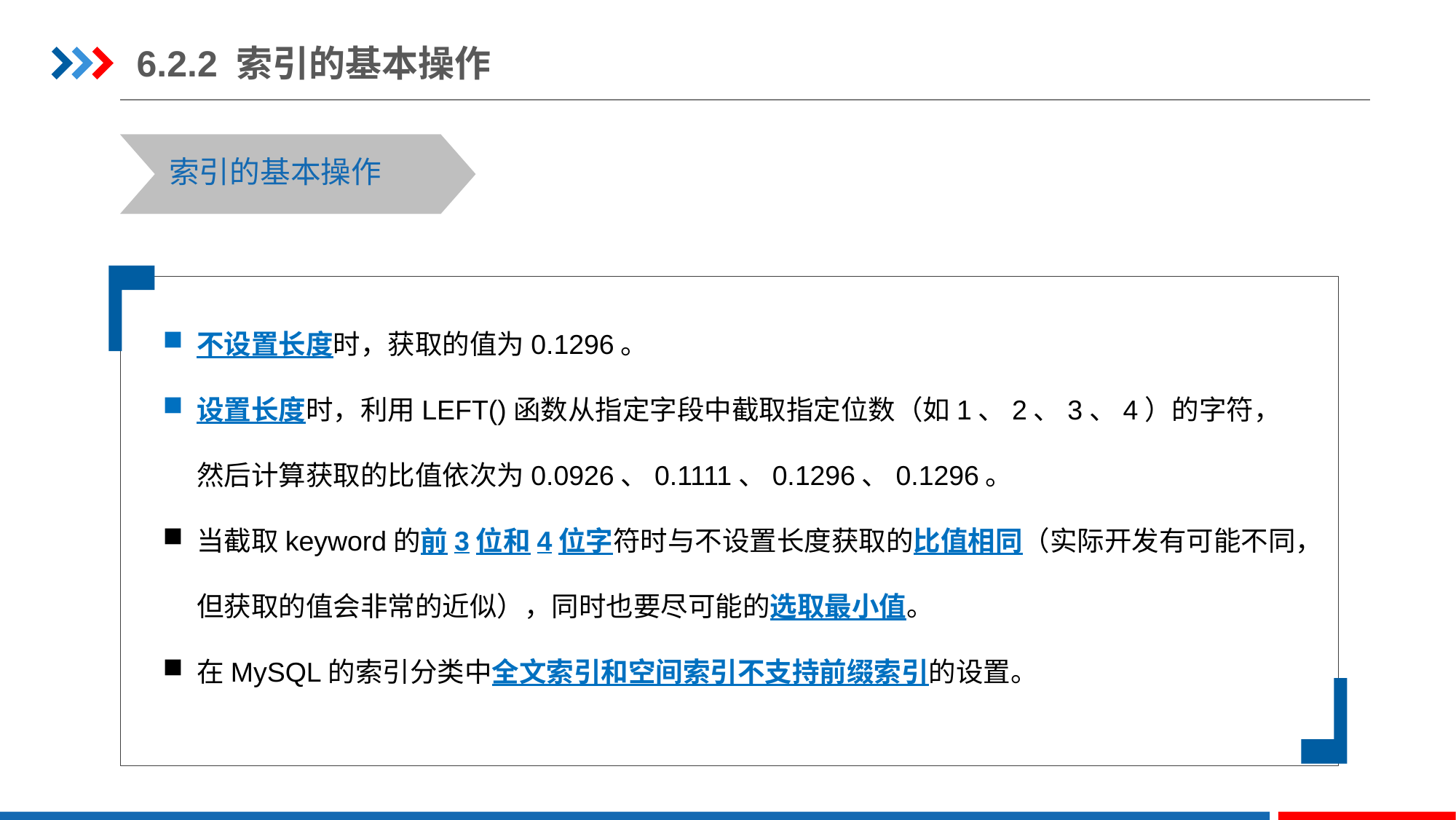

6.2.2 索引的基本操作

索引的基本操作

不设置长度时，获取的值为0.1296。
设置长度时，利用LEFT()函数从指定字段中截取指定位数（如1、2、3、4）的字符，然后计算获取的比值依次为0.0926、0.1111、0.1296、0.1296。
当截取keyword的前3位和4位字符时与不设置长度获取的比值相同（实际开发有可能不同，但获取的值会非常的近似），同时也要尽可能的选取最小值。
在MySQL的索引分类中全文索引和空间索引不支持前缀索引的设置。